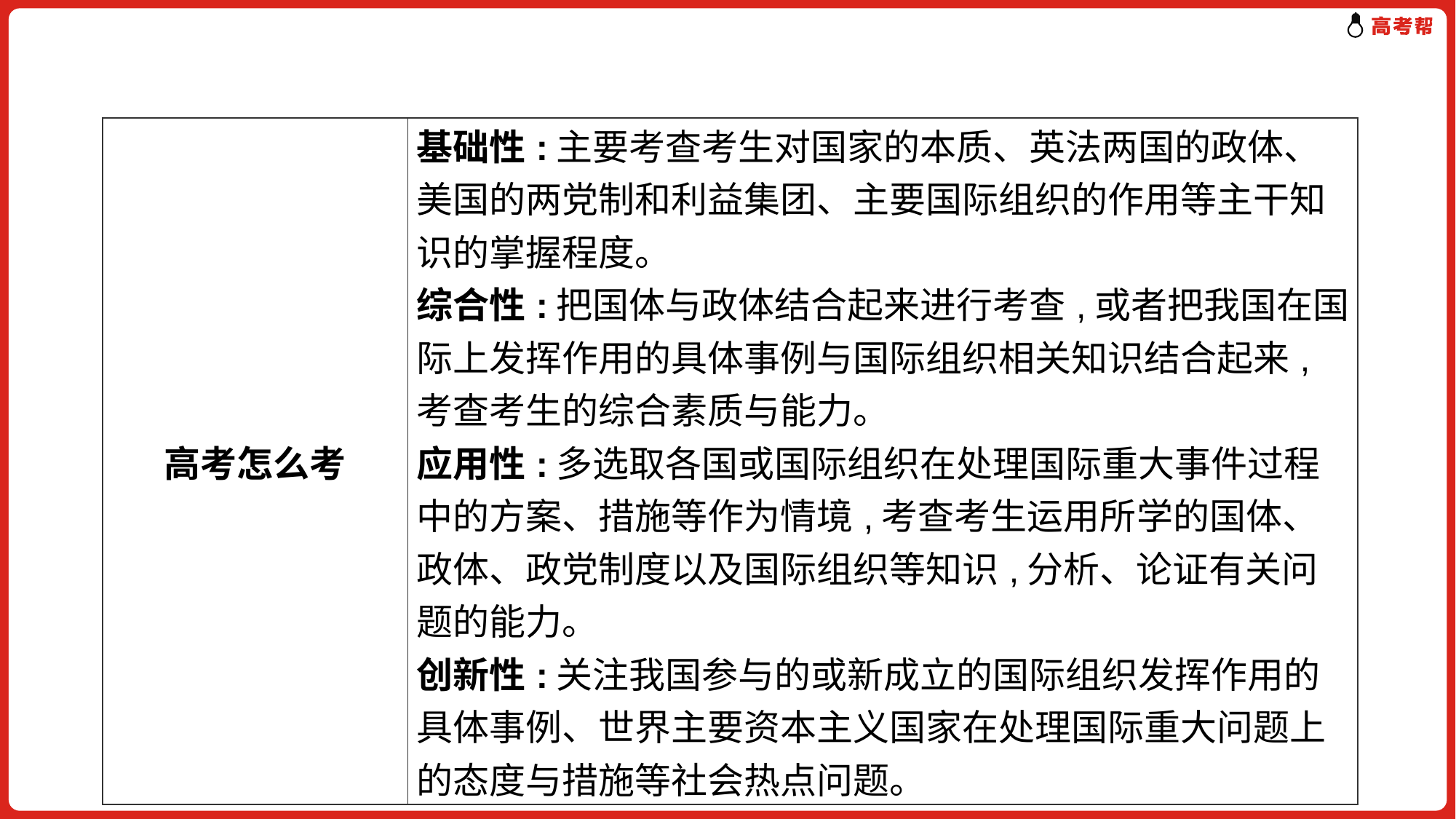

| 高考怎么考 | 基础性:主要考查考生对国家的本质、英法两国的政体、美国的两党制和利益集团、主要国际组织的作用等主干知识的掌握程度。 综合性:把国体与政体结合起来进行考查,或者把我国在国际上发挥作用的具体事例与国际组织相关知识结合起来,考查考生的综合素质与能力。 应用性:多选取各国或国际组织在处理国际重大事件过程中的方案、措施等作为情境,考查考生运用所学的国体、政体、政党制度以及国际组织等知识,分析、论证有关问题的能力。 创新性:关注我国参与的或新成立的国际组织发挥作用的具体事例、世界主要资本主义国家在处理国际重大问题上的态度与措施等社会热点问题。 |
| --- | --- |